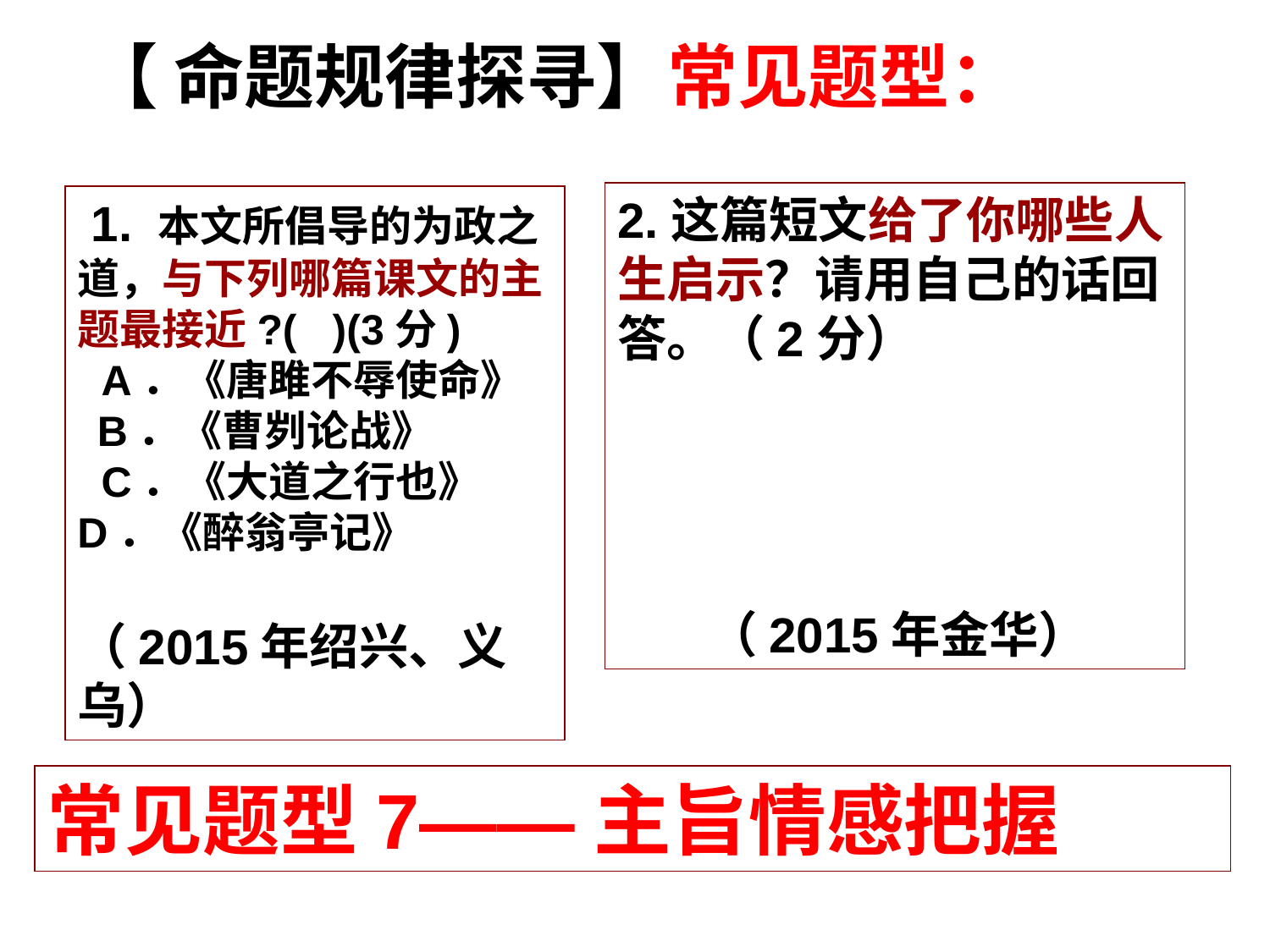

【 命题规律探寻】常见题型：
2.这篇短文给了你哪些人生启示？请用自己的话回答。（2分）

       （2015年金华）
 1. 本文所倡导的为政之道，与下列哪篇课文的主题最接近?(   )(3分)
  A．《唐雎不辱使命》    B．《曹刿论战》
  C．《大道之行也》      D．《醉翁亭记》

（2015年绍兴、义乌）
常见题型7——主旨情感把握